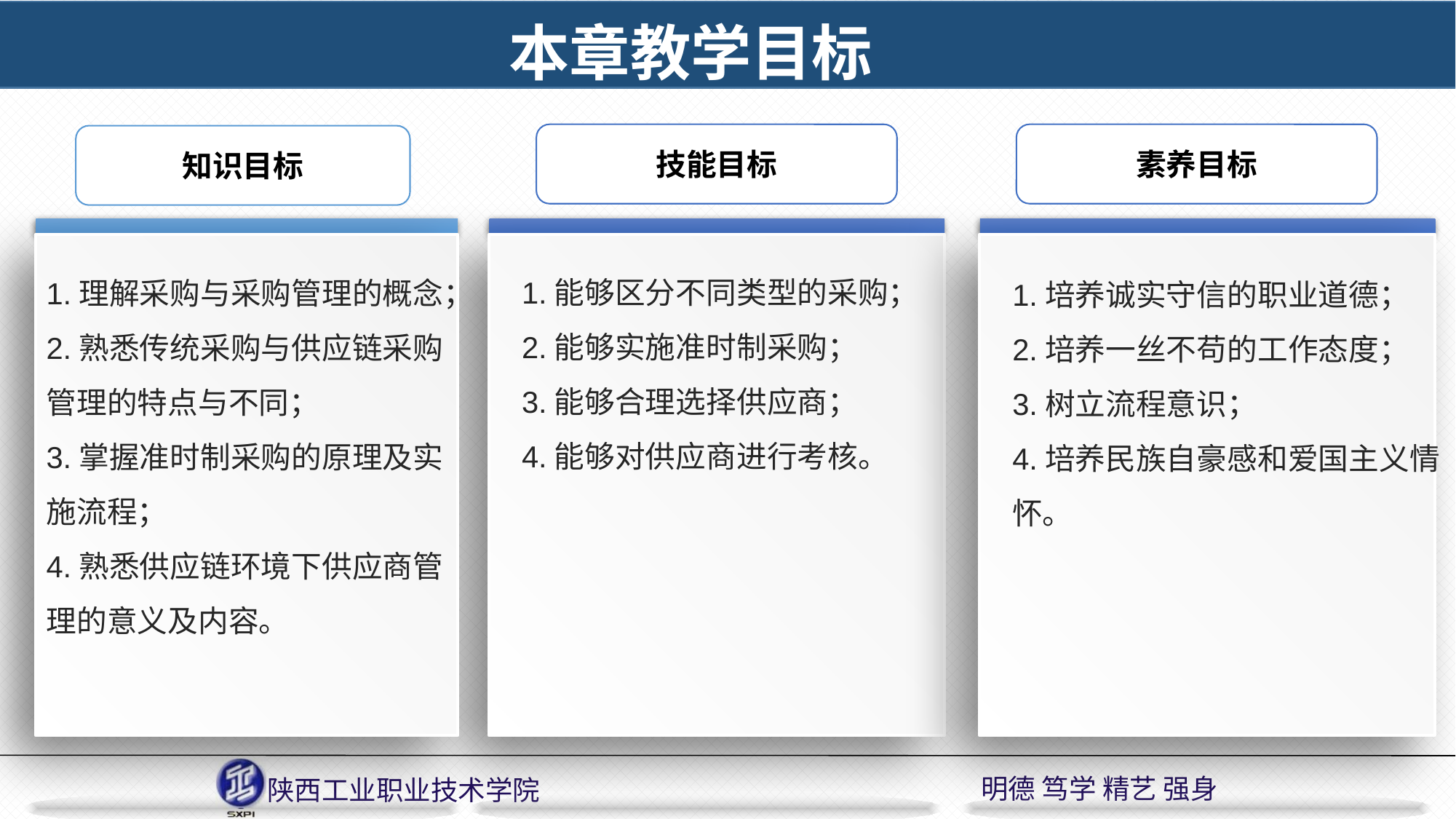

本章教学目标
技能目标

1.能够区分不同类型的采购；
2.能够实施准时制采购；
3.能够合理选择供应商；
4.能够对供应商进行考核。

素养目标

1.培养诚实守信的职业道德；
2.培养一丝不苟的工作态度；
3.树立流程意识；
4.培养民族自豪感和爱国主义情怀。

知识目标

1.理解采购与采购管理的概念；
2.熟悉传统采购与供应链采购管理的特点与不同；
3.掌握准时制采购的原理及实施流程；
4.熟悉供应链环境下供应商管理的意义及内容。